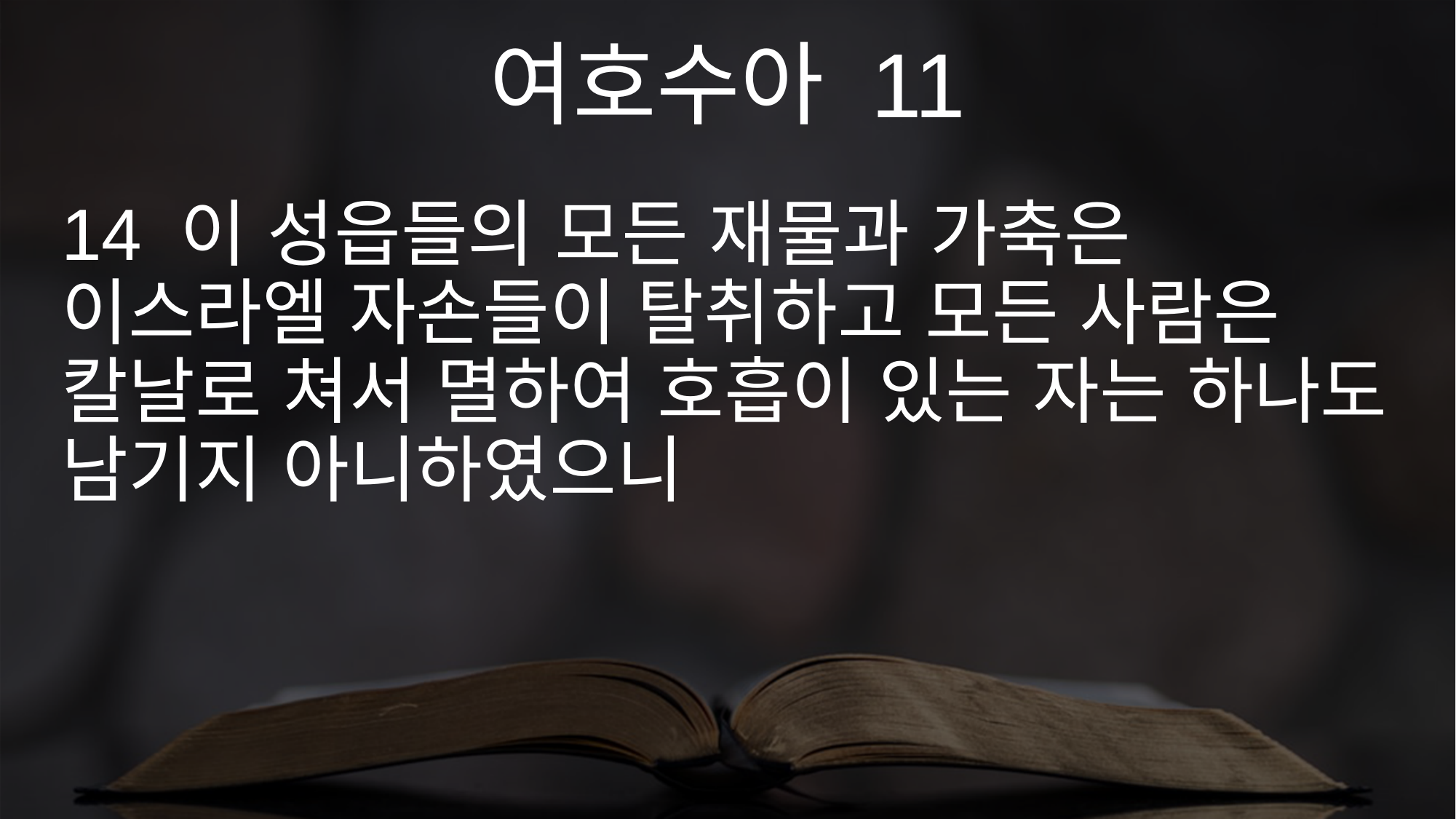

여호수아 11
14 이 성읍들의 모든 재물과 가축은 이스라엘 자손들이 탈취하고 모든 사람은 칼날로 쳐서 멸하여 호흡이 있는 자는 하나도 남기지 아니하였으니